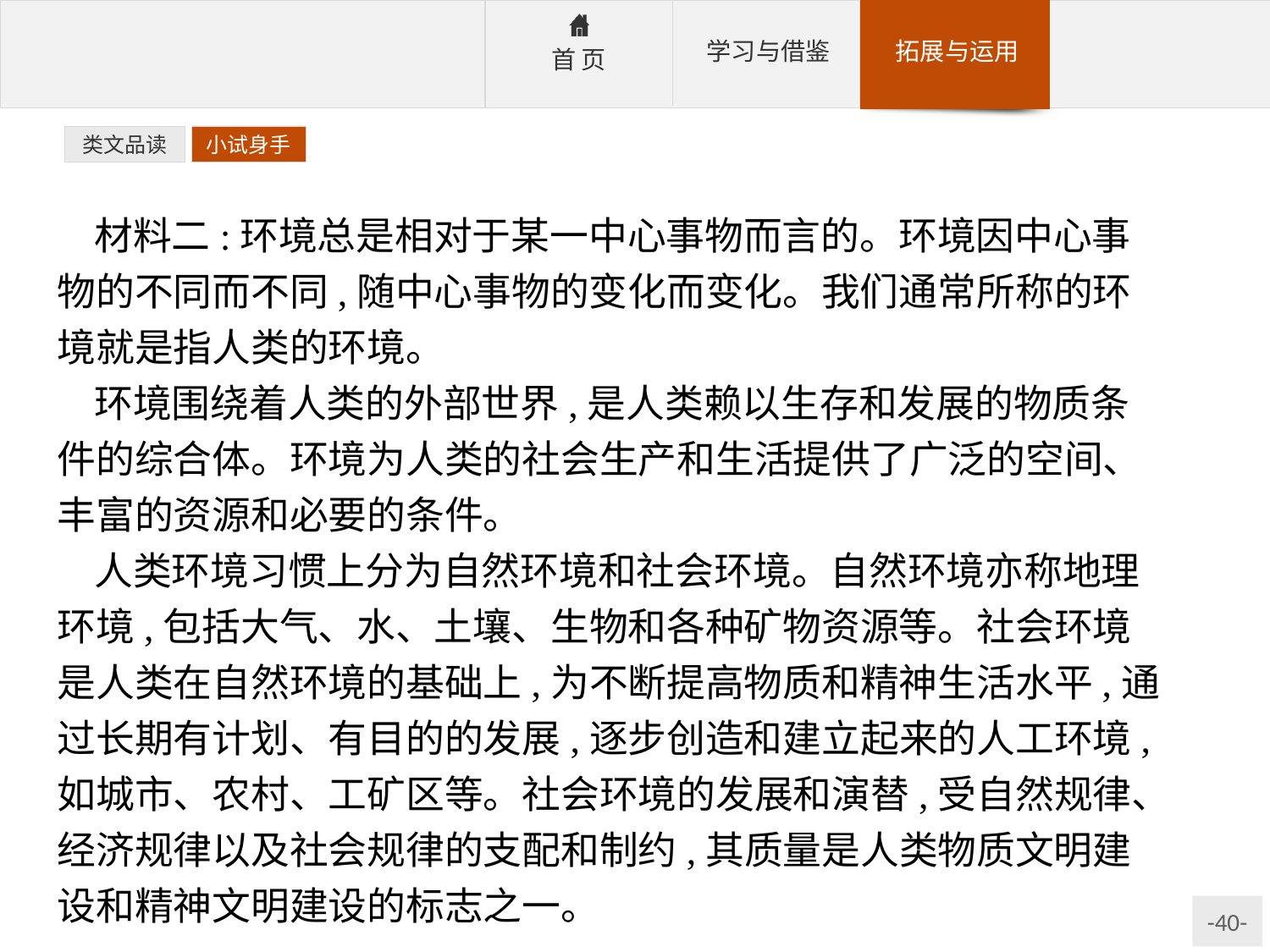

类文品读
小试身手
材料二:环境总是相对于某一中心事物而言的。环境因中心事物的不同而不同,随中心事物的变化而变化。我们通常所称的环境就是指人类的环境。
环境围绕着人类的外部世界,是人类赖以生存和发展的物质条件的综合体。环境为人类的社会生产和生活提供了广泛的空间、丰富的资源和必要的条件。
人类环境习惯上分为自然环境和社会环境。自然环境亦称地理环境,包括大气、水、土壤、生物和各种矿物资源等。社会环境是人类在自然环境的基础上,为不断提高物质和精神生活水平,通过长期有计划、有目的的发展,逐步创造和建立起来的人工环境,如城市、农村、工矿区等。社会环境的发展和演替,受自然规律、经济规律以及社会规律的支配和制约,其质量是人类物质文明建设和精神文明建设的标志之一。